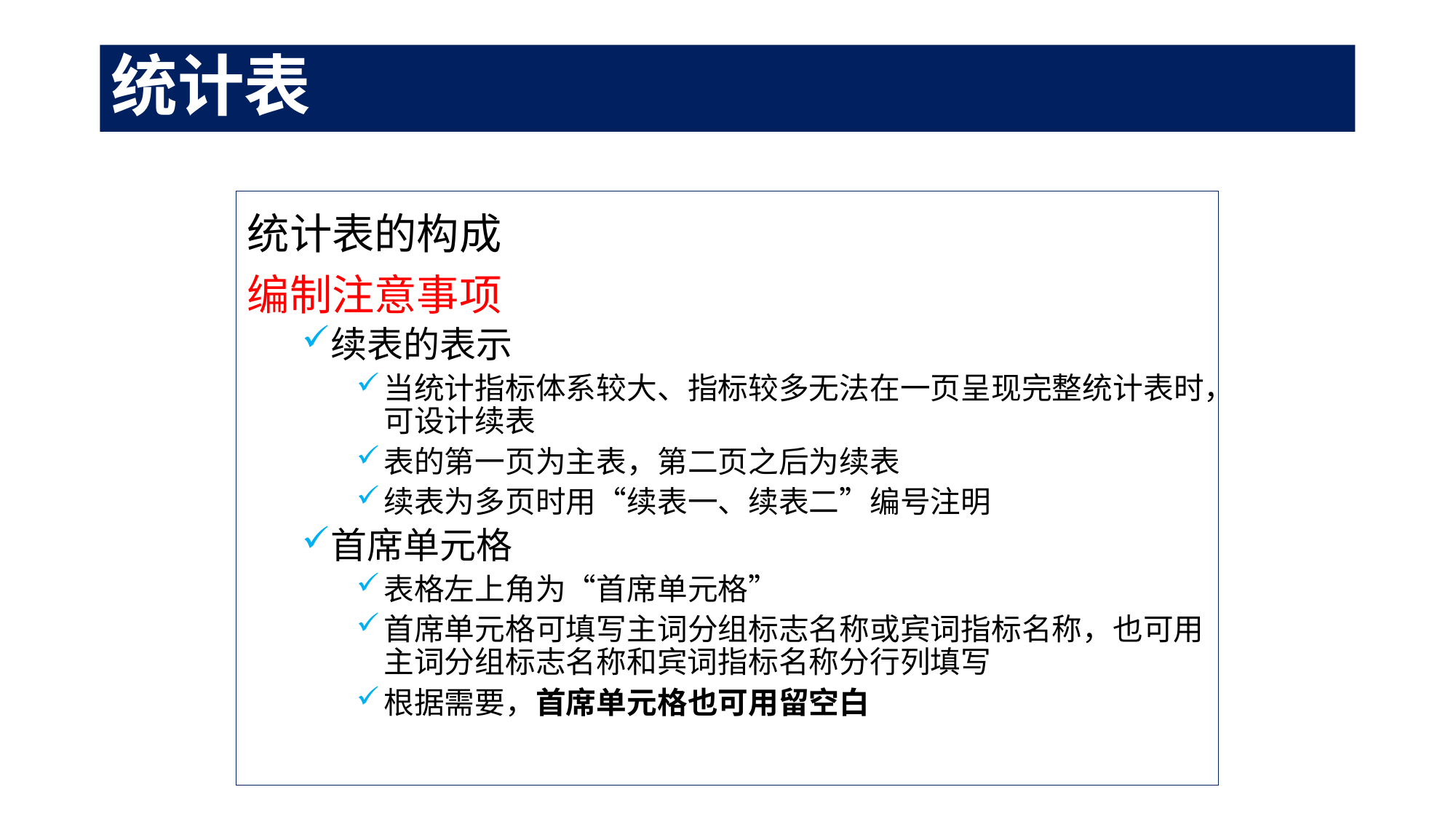

# 统计表
统计表的构成
编制注意事项
续表的表示
当统计指标体系较大、指标较多无法在一页呈现完整统计表时，可设计续表
表的第一页为主表，第二页之后为续表
续表为多页时用“续表一、续表二”编号注明
首席单元格
表格左上角为“首席单元格”
首席单元格可填写主词分组标志名称或宾词指标名称，也可用主词分组标志名称和宾词指标名称分行列填写
根据需要，首席单元格也可用留空白